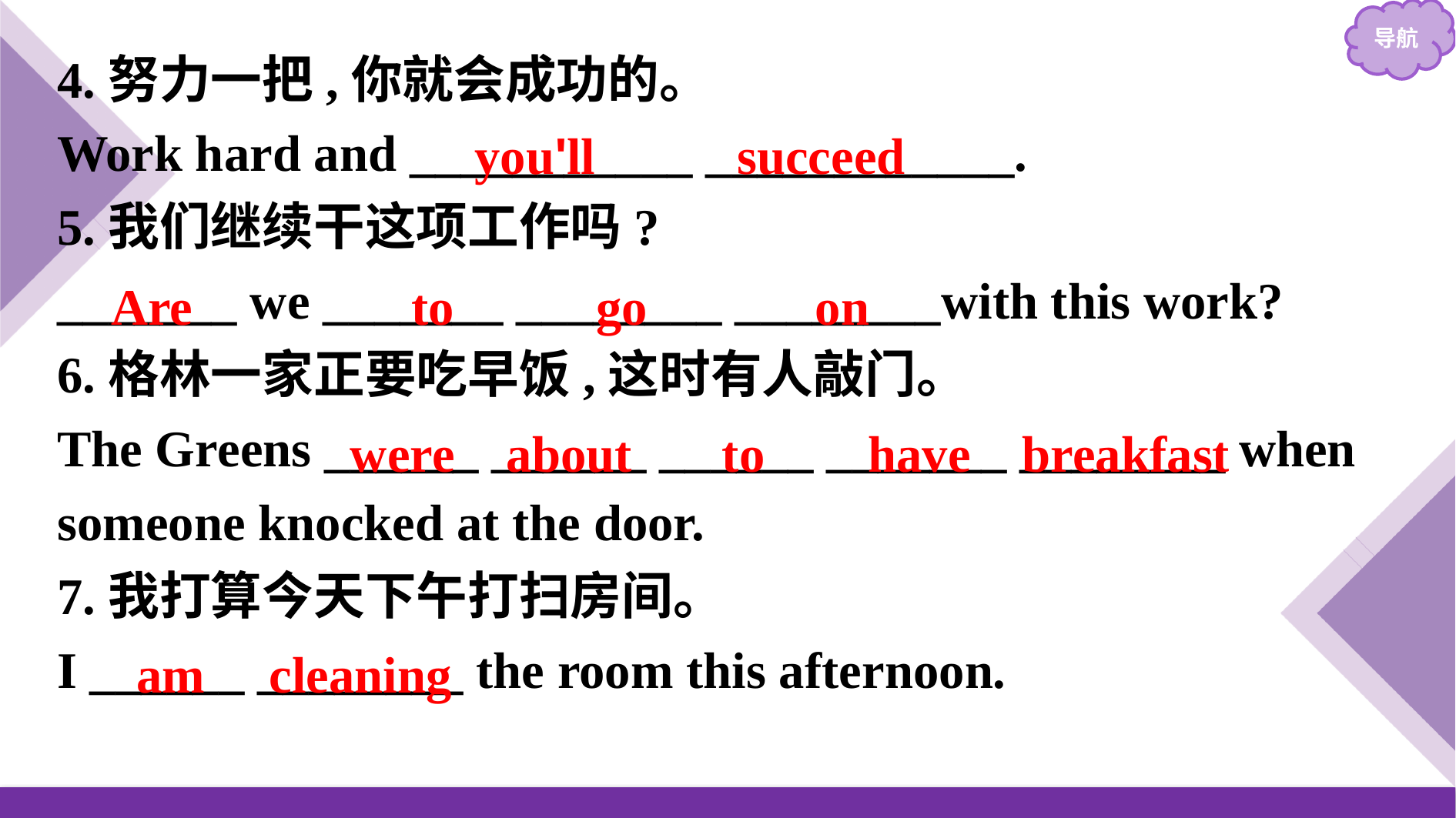

4.努力一把,你就会成功的。
Work hard and ___________ ____________.
5.我们继续干这项工作吗?
_______ we _______ ________ ________with this work?
6.格林一家正要吃早饭,这时有人敲门。
The Greens ______ ______ ______ _______ ________ when someone knocked at the door.
7.我打算今天下午打扫房间。
I ______ ________ the room this afternoon.
you'll           succeed
Are                 to           go             on
were    about       to        have    breakfast
am     cleaning